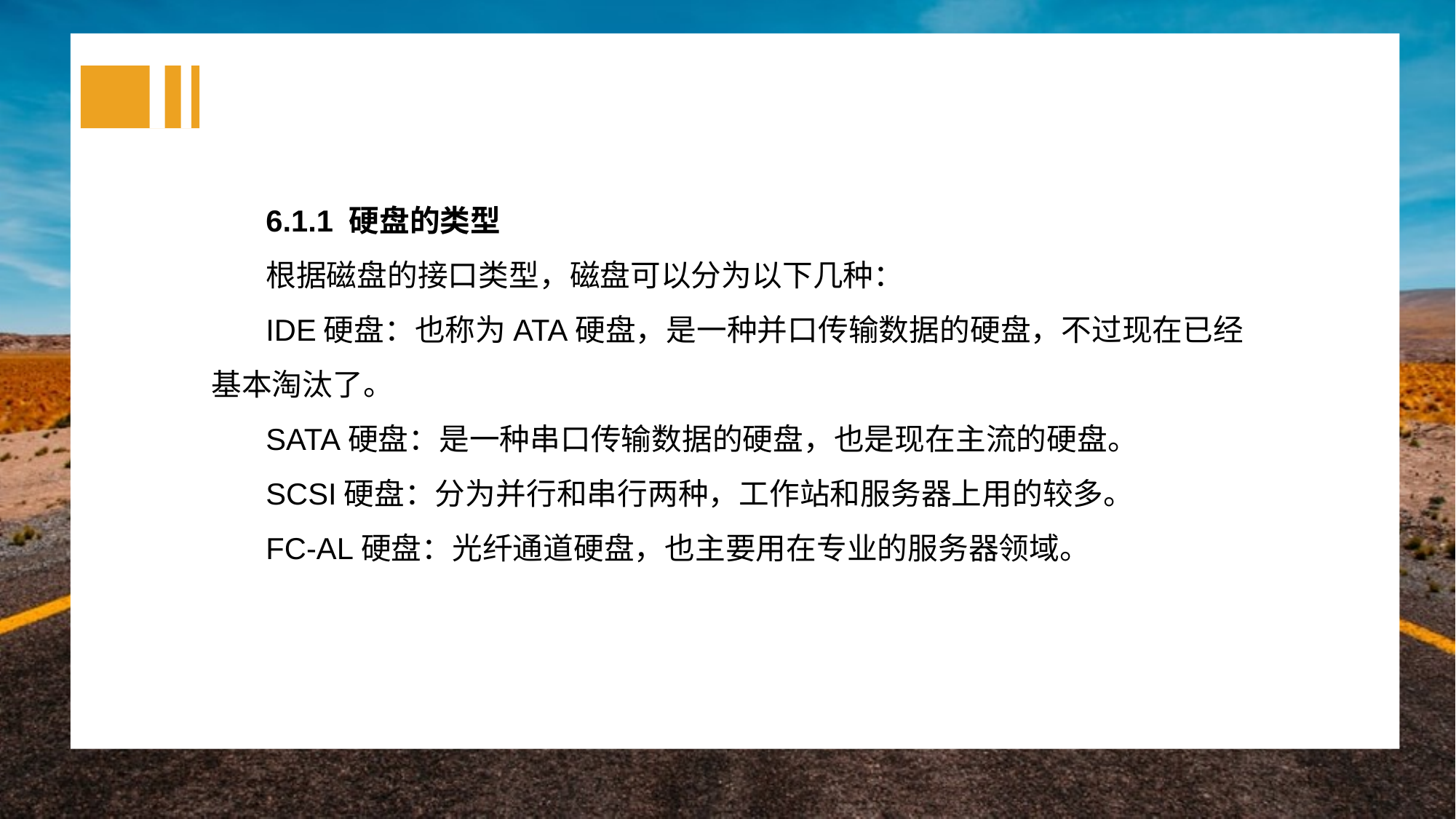

6.1.1 硬盘的类型
根据磁盘的接口类型，磁盘可以分为以下几种：
IDE硬盘：也称为ATA硬盘，是一种并口传输数据的硬盘，不过现在已经基本淘汰了。
SATA硬盘：是一种串口传输数据的硬盘，也是现在主流的硬盘。
SCSI硬盘：分为并行和串行两种，工作站和服务器上用的较多。
FC-AL硬盘：光纤通道硬盘，也主要用在专业的服务器领域。